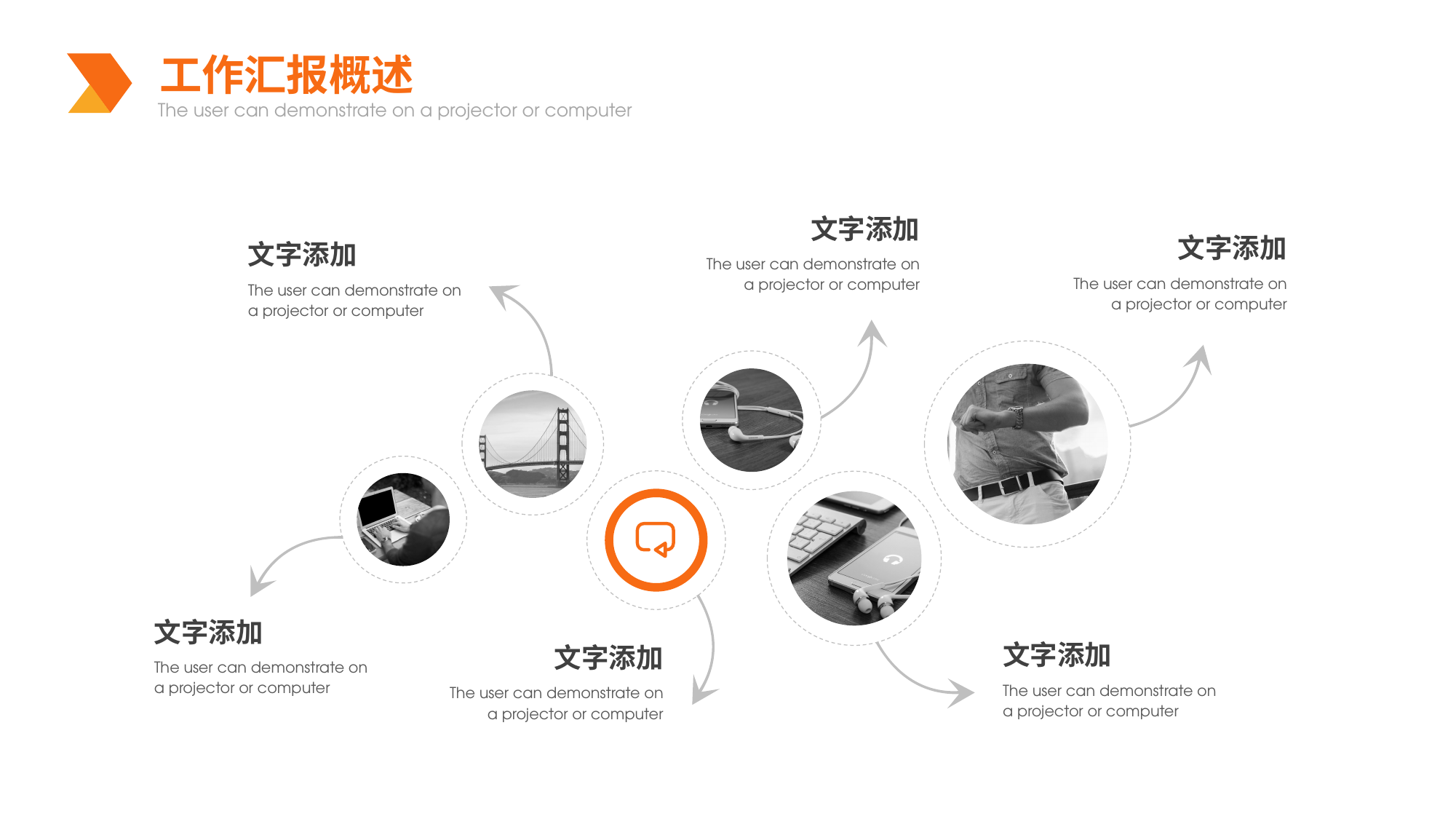

工作汇报概述
The user can demonstrate on a projector or computer

文字添加
The user can demonstrate on a projector or computer
文字添加
The user can demonstrate on a projector or computer
文字添加
The user can demonstrate on a projector or computer

文字添加
The user can demonstrate on a projector or computer
文字添加
The user can demonstrate on a projector or computer
文字添加
The user can demonstrate on a projector or computer